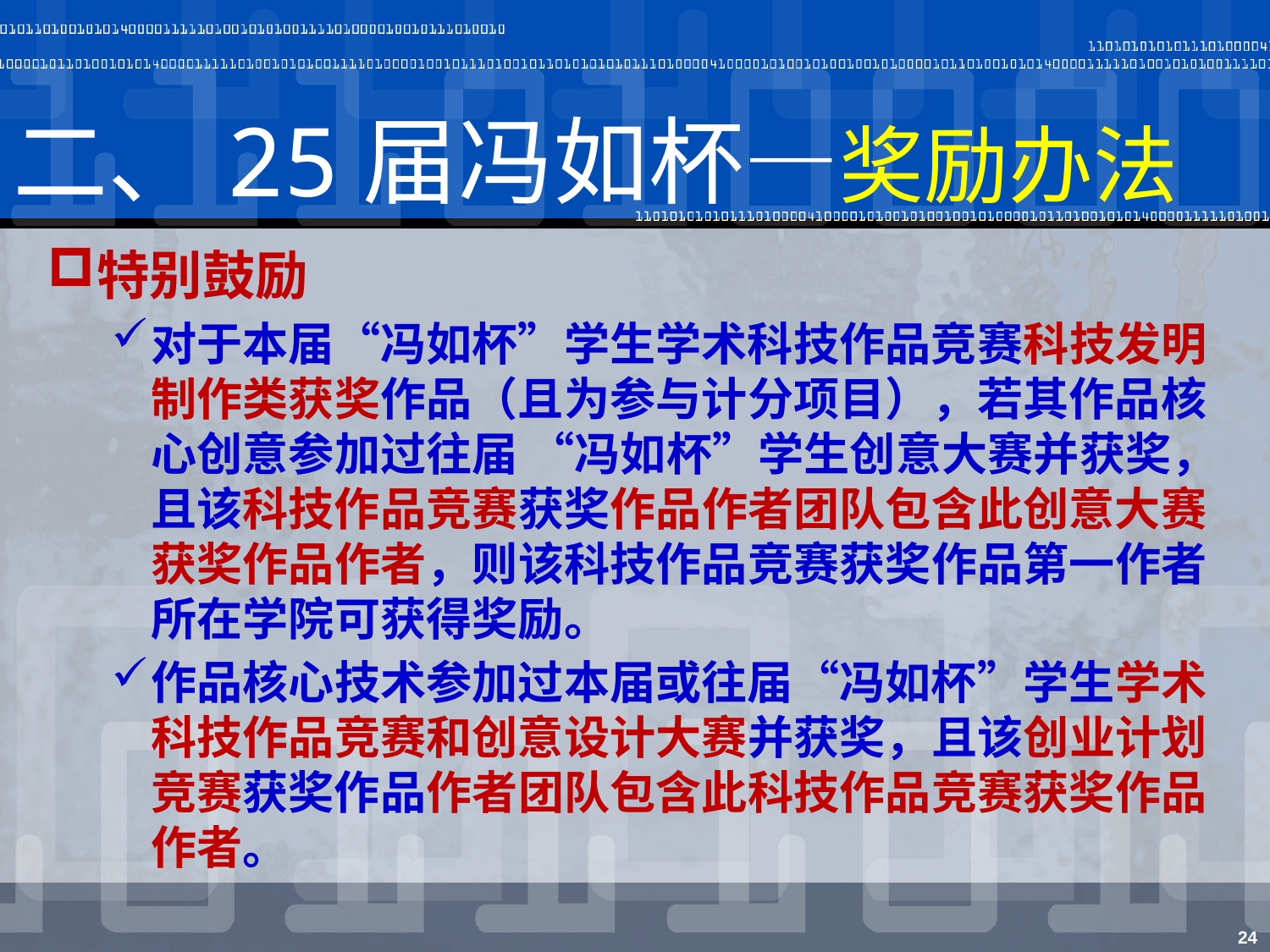

# 二、25届冯如杯—奖励办法
特别鼓励
对于本届“冯如杯”学生学术科技作品竞赛科技发明制作类获奖作品（且为参与计分项目），若其作品核心创意参加过往届 “冯如杯”学生创意大赛并获奖，且该科技作品竞赛获奖作品作者团队包含此创意大赛获奖作品作者，则该科技作品竞赛获奖作品第一作者所在学院可获得奖励。
作品核心技术参加过本届或往届“冯如杯”学生学术科技作品竞赛和创意设计大赛并获奖，且该创业计划竞赛获奖作品作者团队包含此科技作品竞赛获奖作品作者。
24